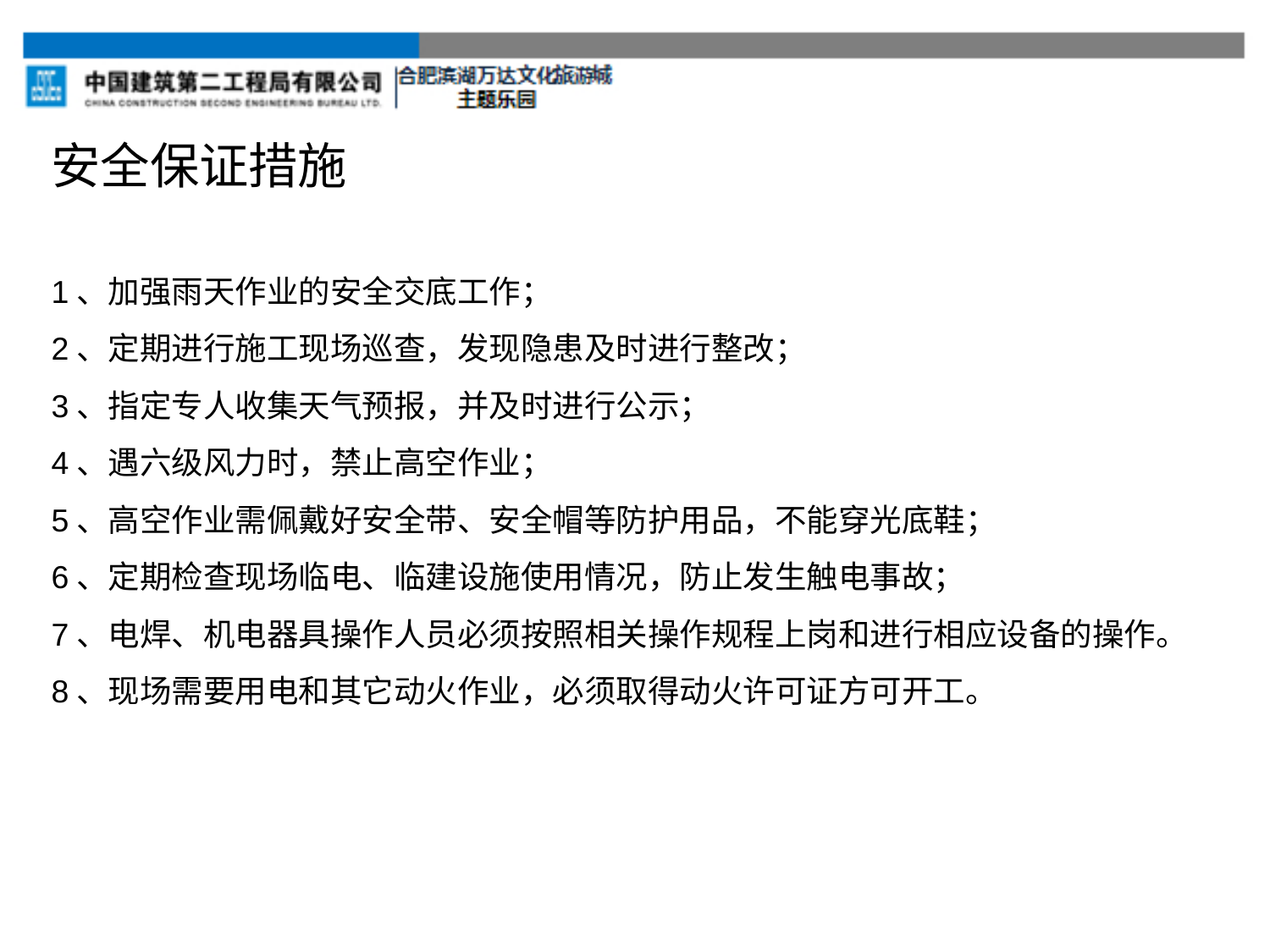

安全保证措施
1、加强雨天作业的安全交底工作；
2、定期进行施工现场巡查，发现隐患及时进行整改；
3、指定专人收集天气预报，并及时进行公示；
4、遇六级风力时，禁止高空作业；
5、高空作业需佩戴好安全带、安全帽等防护用品，不能穿光底鞋；
6、定期检查现场临电、临建设施使用情况，防止发生触电事故；
7、电焊、机电器具操作人员必须按照相关操作规程上岗和进行相应设备的操作。
8、现场需要用电和其它动火作业，必须取得动火许可证方可开工。